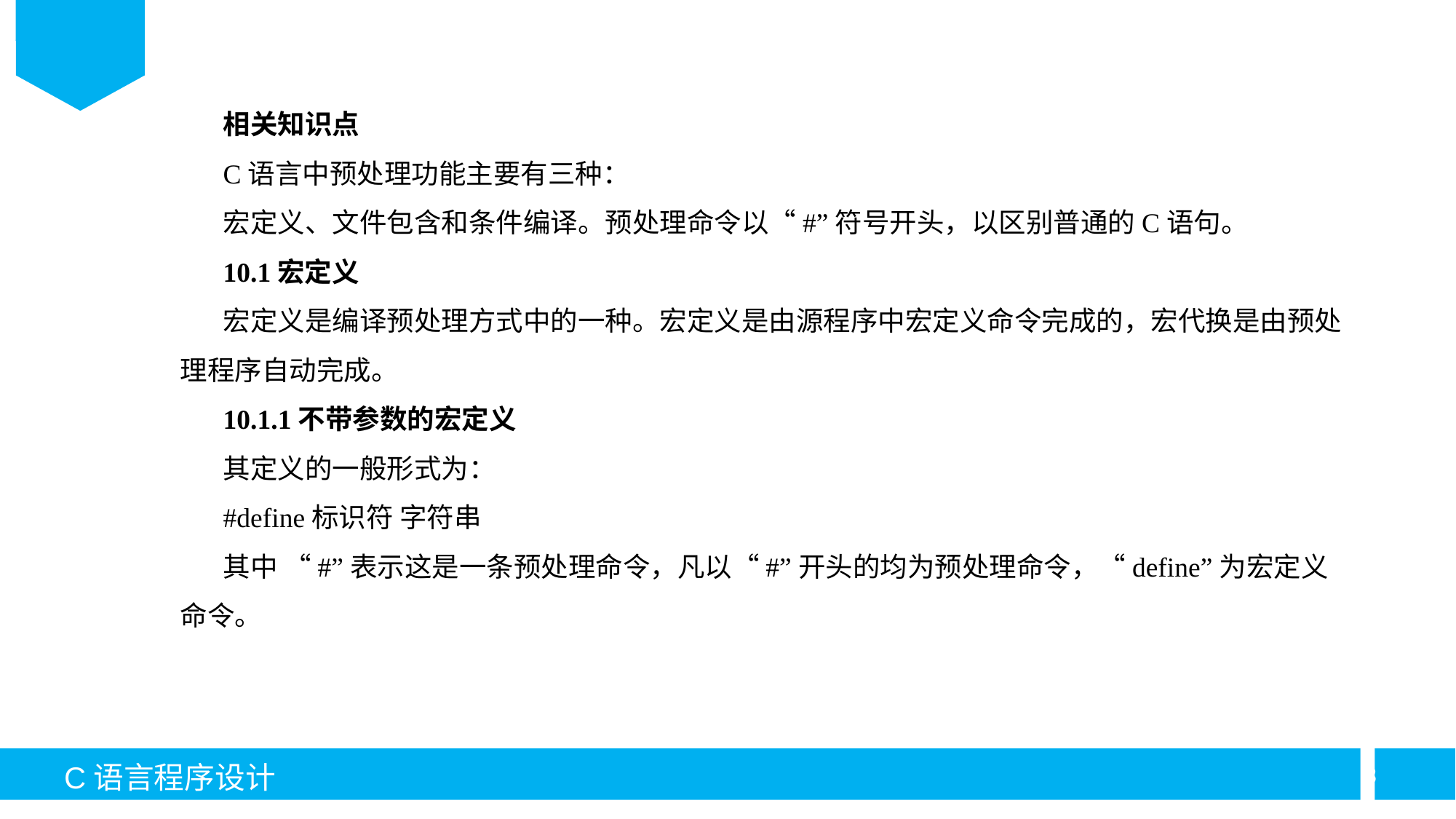

相关知识点
C语言中预处理功能主要有三种：
宏定义、文件包含和条件编译。预处理命令以“#”符号开头，以区别普通的C语句。
10.1宏定义
宏定义是编译预处理方式中的一种。宏定义是由源程序中宏定义命令完成的，宏代换是由预处理程序自动完成。
10.1.1不带参数的宏定义
其定义的一般形式为：
#define标识符 字符串
其中 “#”表示这是一条预处理命令，凡以“#”开头的均为预处理命令，“define”为宏定义命令。